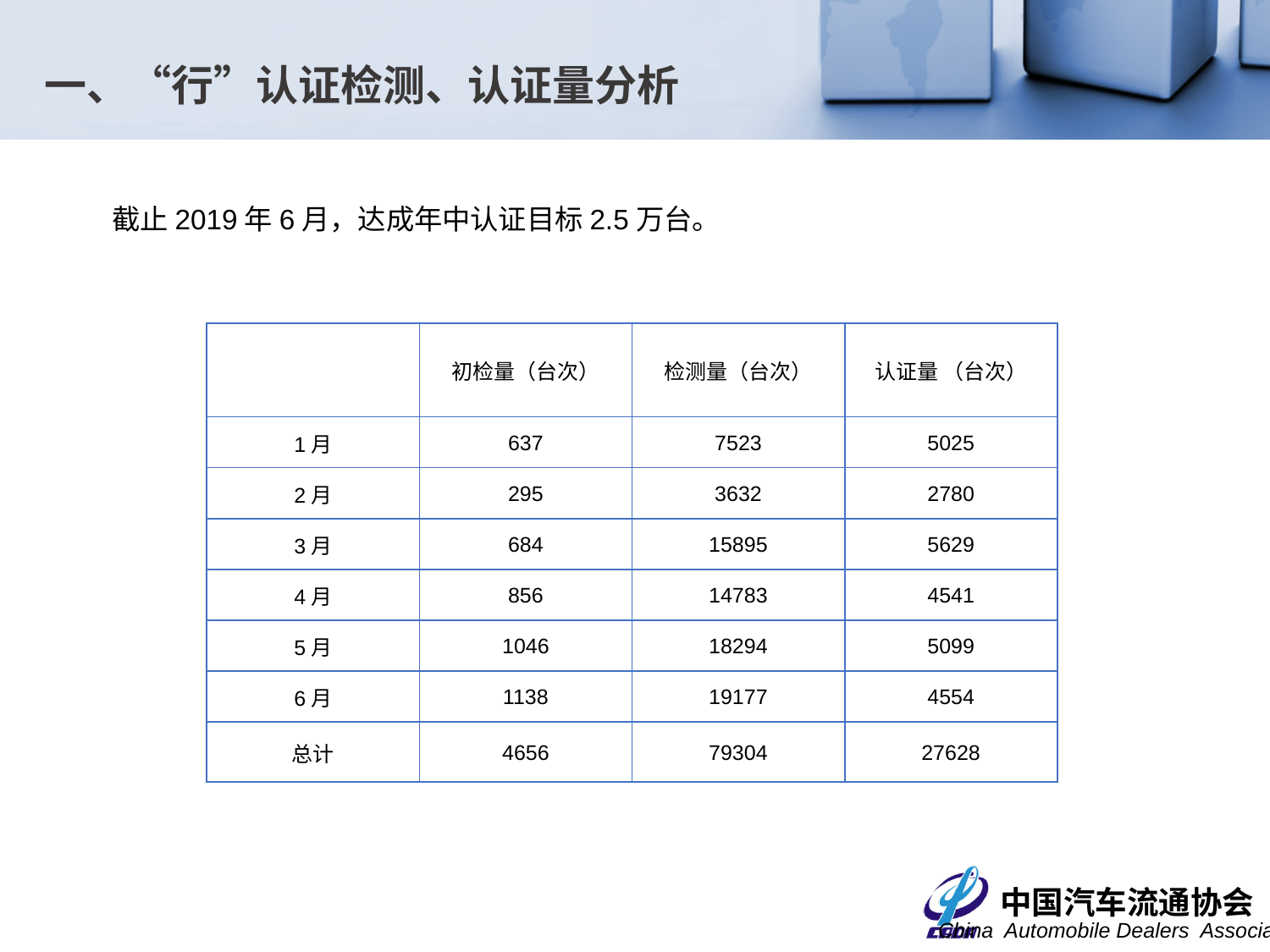

一、“行”认证检测、认证量分析
截止2019年6月，达成年中认证目标2.5万台。
|  | 初检量（台次） | 检测量（台次） | 认证量 （台次） |
| --- | --- | --- | --- |
| 1月 | 637 | 7523 | 5025 |
| 2月 | 295 | 3632 | 2780 |
| 3月 | 684 | 15895 | 5629 |
| 4月 | 856 | 14783 | 4541 |
| 5月 | 1046 | 18294 | 5099 |
| 6月 | 1138 | 19177 | 4554 |
| 总计 | 4656 | 79304 | 27628 |